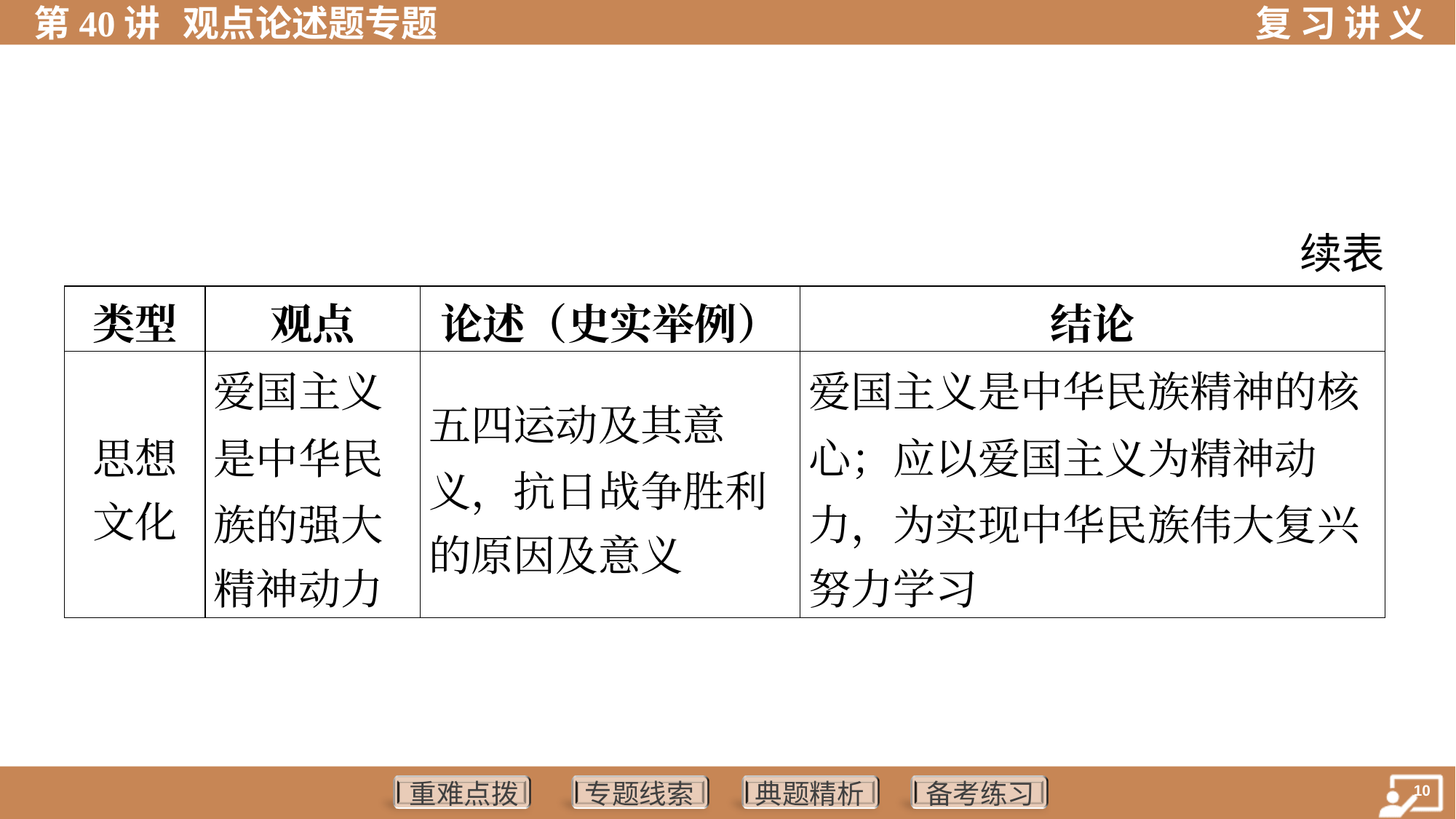

续表
| 类型 | 观点 | 论述（史实举例） | 结论 |
| --- | --- | --- | --- |
| 思想 文化 | 爱国主义 是中华民 族的强大 精神动力 | 五四运动及其意 义，抗日战争胜利 的原因及意义 | 爱国主义是中华民族精神的核 心；应以爱国主义为精神动 力，为实现中华民族伟大复兴 努力学习 |